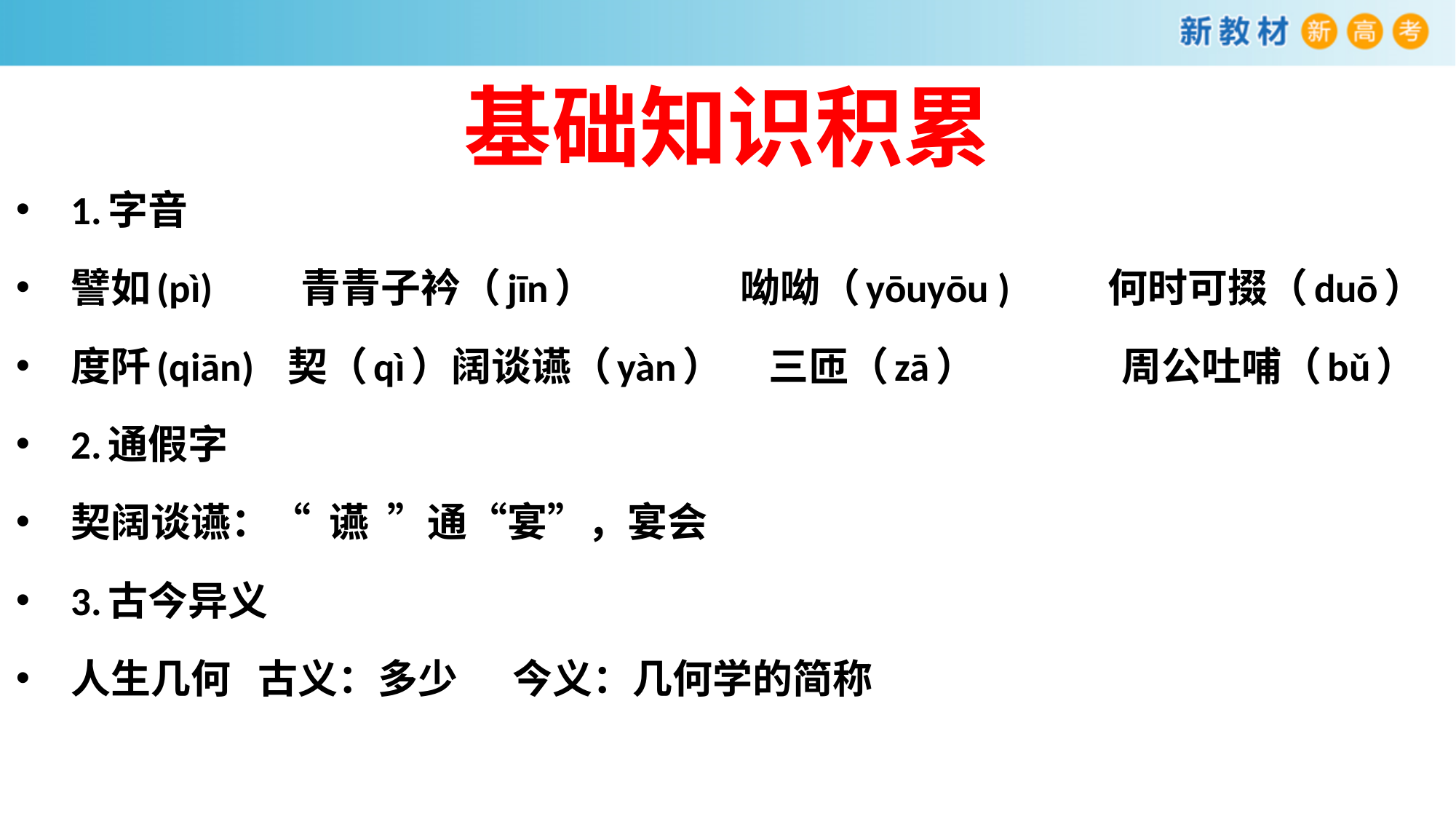

# 基础知识积累
1.字音
譬如(pì)         青青子衿（jīn）                呦呦（yōuyōu )          何时可掇（duō）
度阡(qiān)   契（qì）阔谈䜩（yàn）     三匝（zā）                周公吐哺（bǔ）
2.通假字
契阔谈䜩：“  䜩  ”通“宴”，宴会
3.古今异义
人生几何   古义：多少      今义：几何学的简称